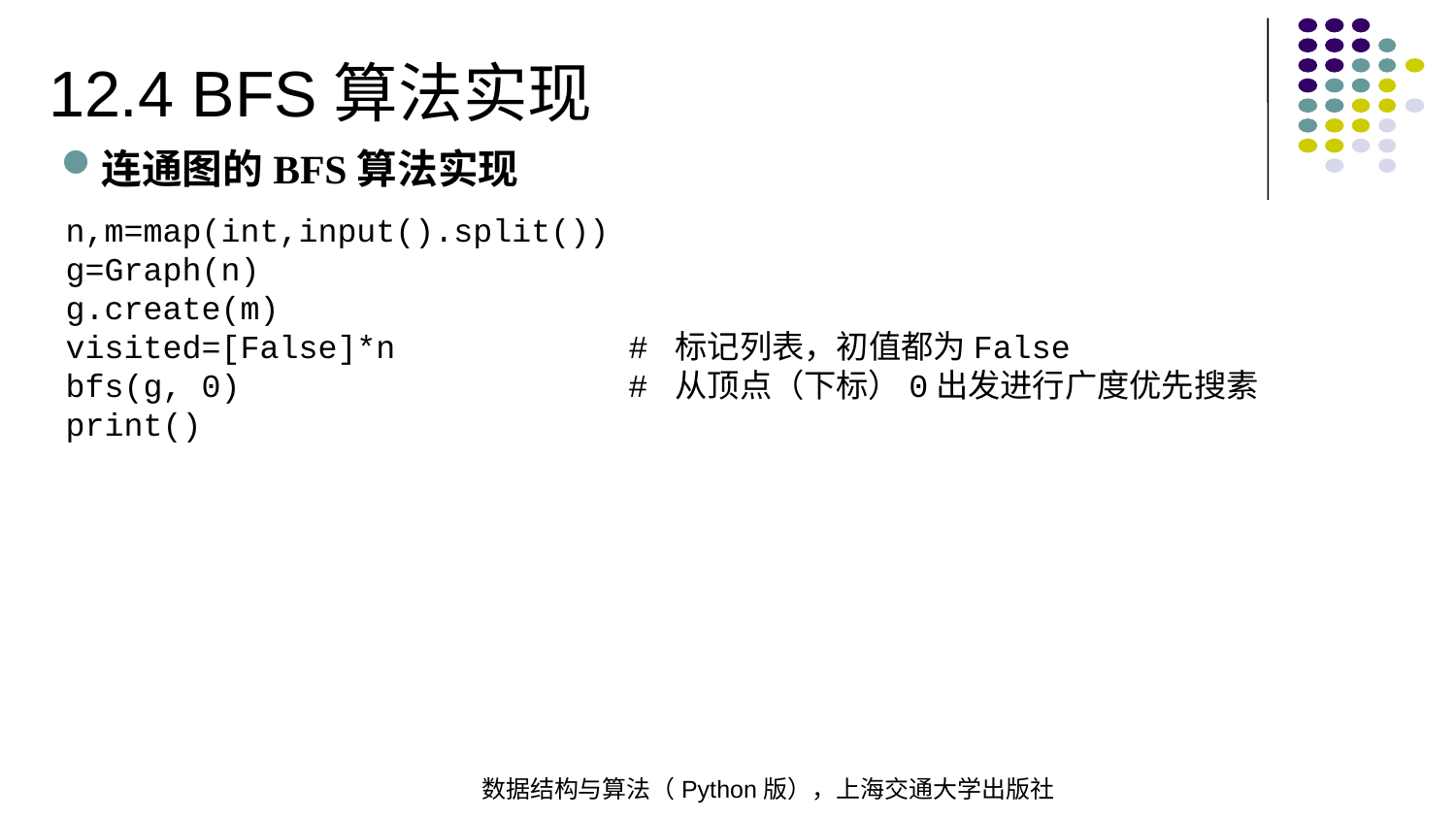

12.4 BFS算法实现
连通图的BFS算法实现
n,m=map(int,input().split())
g=Graph(n)
g.create(m)
visited=[False]*n            # 标记列表，初值都为False
bfs(g, 0)                    # 从顶点（下标）0出发进行广度优先搜素
print()